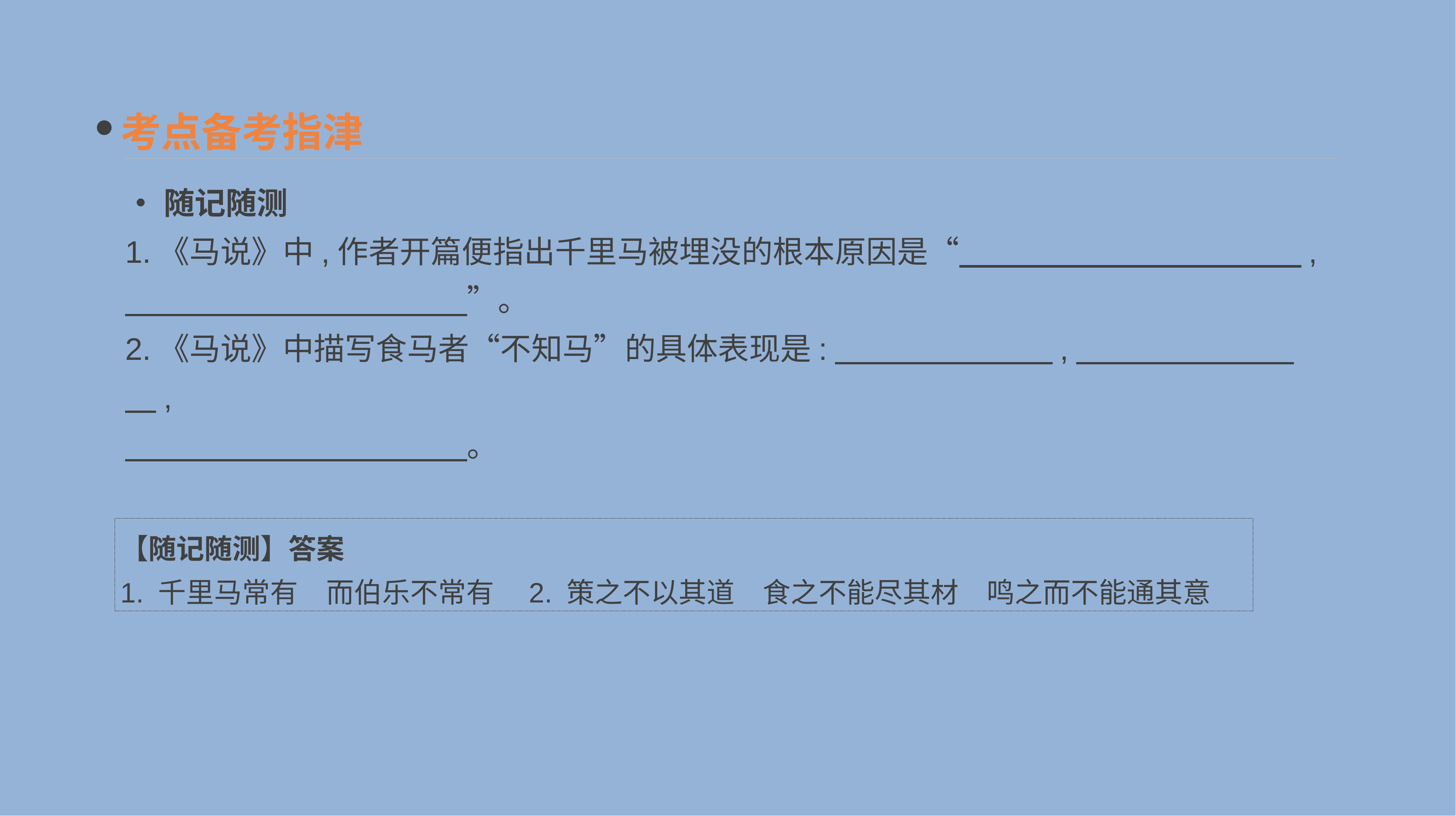

考点备考指津

•随记随测
1.《马说》中,作者开篇便指出千里马被埋没的根本原因是“　　　　　　　　　　　,
　　　　　　　　　　　”。
2.《马说》中描写食马者“不知马”的具体表现是:　　　　　　　,　　　　　　　　,
　　　　　　　　　　　。
【随记随测】答案
1. 千里马常有　而伯乐不常有　2. 策之不以其道　食之不能尽其材　鸣之而不能通其意